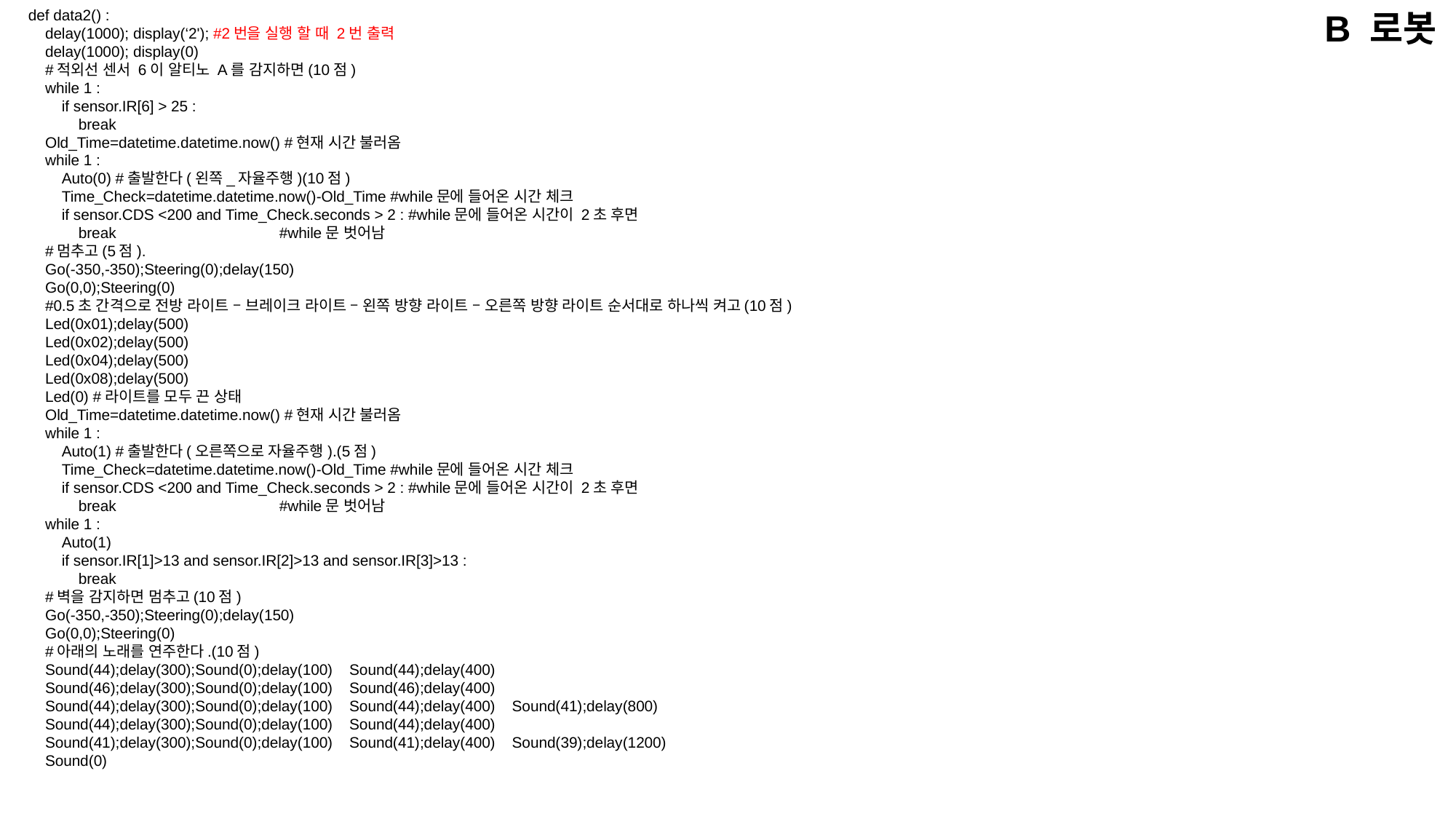

def data2() :
    delay(1000); display(‘2'); #2번을 실행 할 때 2번 출력
    delay(1000); display(0)
    #적외선 센서 6이 알티노 A를 감지하면(10점)
    while 1 :
        if sensor.IR[6] > 25 :
            break
    Old_Time=datetime.datetime.now() #현재 시간 불러옴
    while 1 :
        Auto(0) #출발한다(왼쪽_자율주행)(10점)
        Time_Check=datetime.datetime.now()-Old_Time #while문에 들어온 시간 체크
        if sensor.CDS <200 and Time_Check.seconds > 2 : #while문에 들어온 시간이 2초 후면
            break                                       #while문 벗어남
    #멈추고(5점).
    Go(-350,-350);Steering(0);delay(150)
    Go(0,0);Steering(0)
    #0.5초 간격으로 전방 라이트 – 브레이크 라이트 – 왼쪽 방향 라이트 – 오른쪽 방향 라이트 순서대로 하나씩 켜고(10점)
    Led(0x01);delay(500)
    Led(0x02);delay(500)
    Led(0x04);delay(500)
    Led(0x08);delay(500)
    Led(0) #라이트를 모두 끈 상태
    Old_Time=datetime.datetime.now() #현재 시간 불러옴
    while 1 :
        Auto(1) #출발한다(오른쪽으로 자율주행).(5점)
        Time_Check=datetime.datetime.now()-Old_Time #while문에 들어온 시간 체크
        if sensor.CDS <200 and Time_Check.seconds > 2 : #while문에 들어온 시간이 2초 후면
            break                                       #while문 벗어남
    while 1 :
        Auto(1)
        if sensor.IR[1]>13 and sensor.IR[2]>13 and sensor.IR[3]>13 :
            break
    #벽을 감지하면 멈추고(10점)
    Go(-350,-350);Steering(0);delay(150)
    Go(0,0);Steering(0)
    #아래의 노래를 연주한다.(10점)
    Sound(44);delay(300);Sound(0);delay(100)    Sound(44);delay(400)
    Sound(46);delay(300);Sound(0);delay(100)    Sound(46);delay(400)
    Sound(44);delay(300);Sound(0);delay(100)    Sound(44);delay(400)    Sound(41);delay(800)
    Sound(44);delay(300);Sound(0);delay(100)    Sound(44);delay(400)
    Sound(41);delay(300);Sound(0);delay(100)    Sound(41);delay(400)    Sound(39);delay(1200)
    Sound(0)
B 로봇